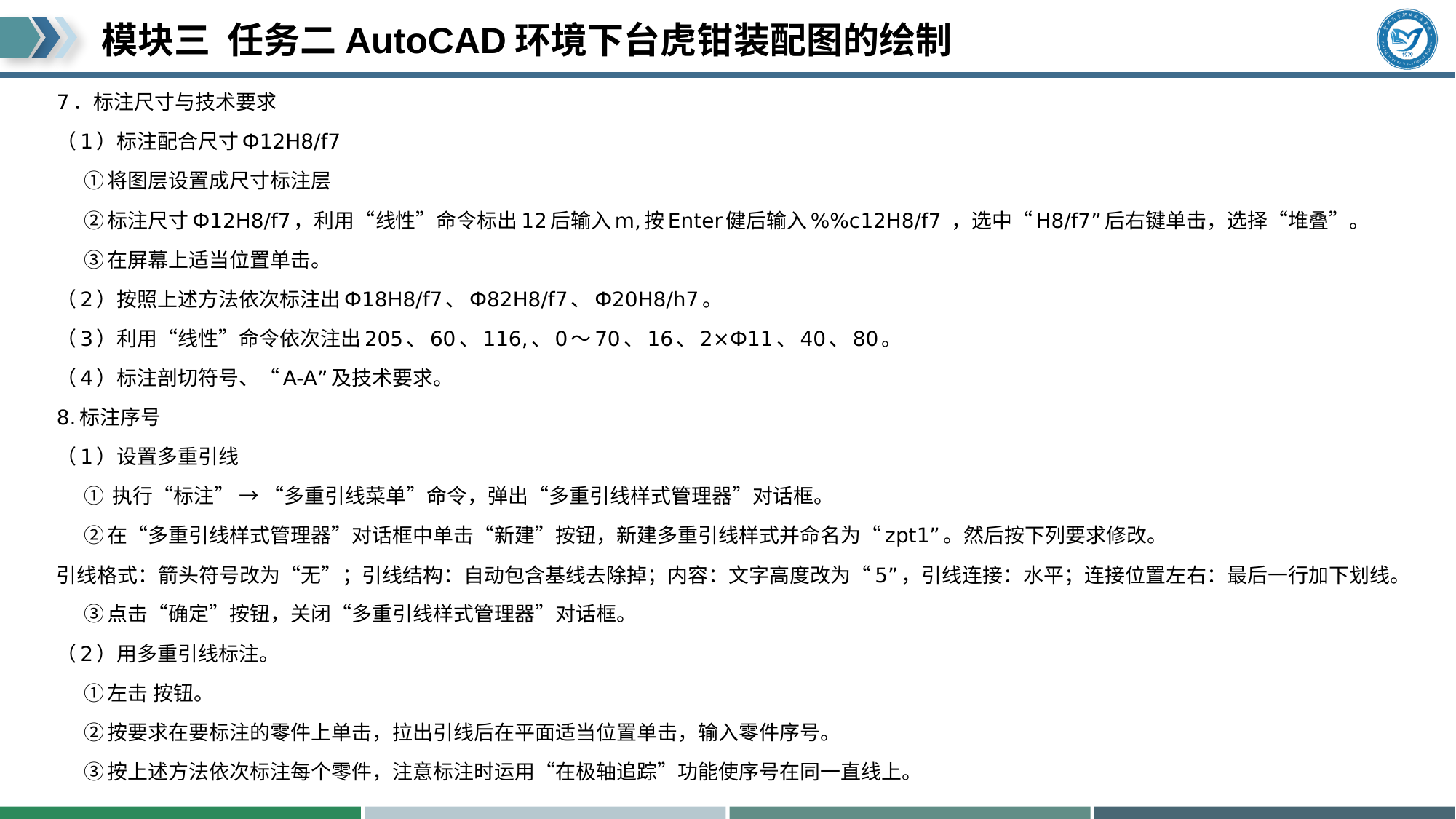

7．标注尺寸与技术要求
（1）标注配合尺寸Ф12H8/f7
      ①将图层设置成尺寸标注层
      ②标注尺寸Ф12H8/f7，利用“线性”命令标出12后输入m,按Enter健后输入%%c12H8/f7 ，选中“H8/f7”后右键单击，选择“堆叠”。
      ③在屏幕上适当位置单击。
（2）按照上述方法依次标注出Ф18H8/f7、Ф82H8/f7、Ф20H8/h7。
（3）利用“线性”命令依次注出205、60、116,、0～70、16、2×Ф11、40、80。
（4）标注剖切符号、“A-A”及技术要求。
8.标注序号
（1）设置多重引线
      ① 执行“标注” → “多重引线菜单”命令，弹出“多重引线样式管理器”对话框。
      ②在“多重引线样式管理器”对话框中单击“新建”按钮，新建多重引线样式并命名为“zpt1”。然后按下列要求修改。
引线格式：箭头符号改为“无”；引线结构：自动包含基线去除掉；内容：文字高度改为“5”，引线连接：水平；连接位置左右：最后一行加下划线。
      ③点击“确定”按钮，关闭“多重引线样式管理器”对话框。
（2）用多重引线标注。
      ①左击 按钮。
      ②按要求在要标注的零件上单击，拉出引线后在平面适当位置单击，输入零件序号。
      ③按上述方法依次标注每个零件，注意标注时运用“在极轴追踪”功能使序号在同一直线上。